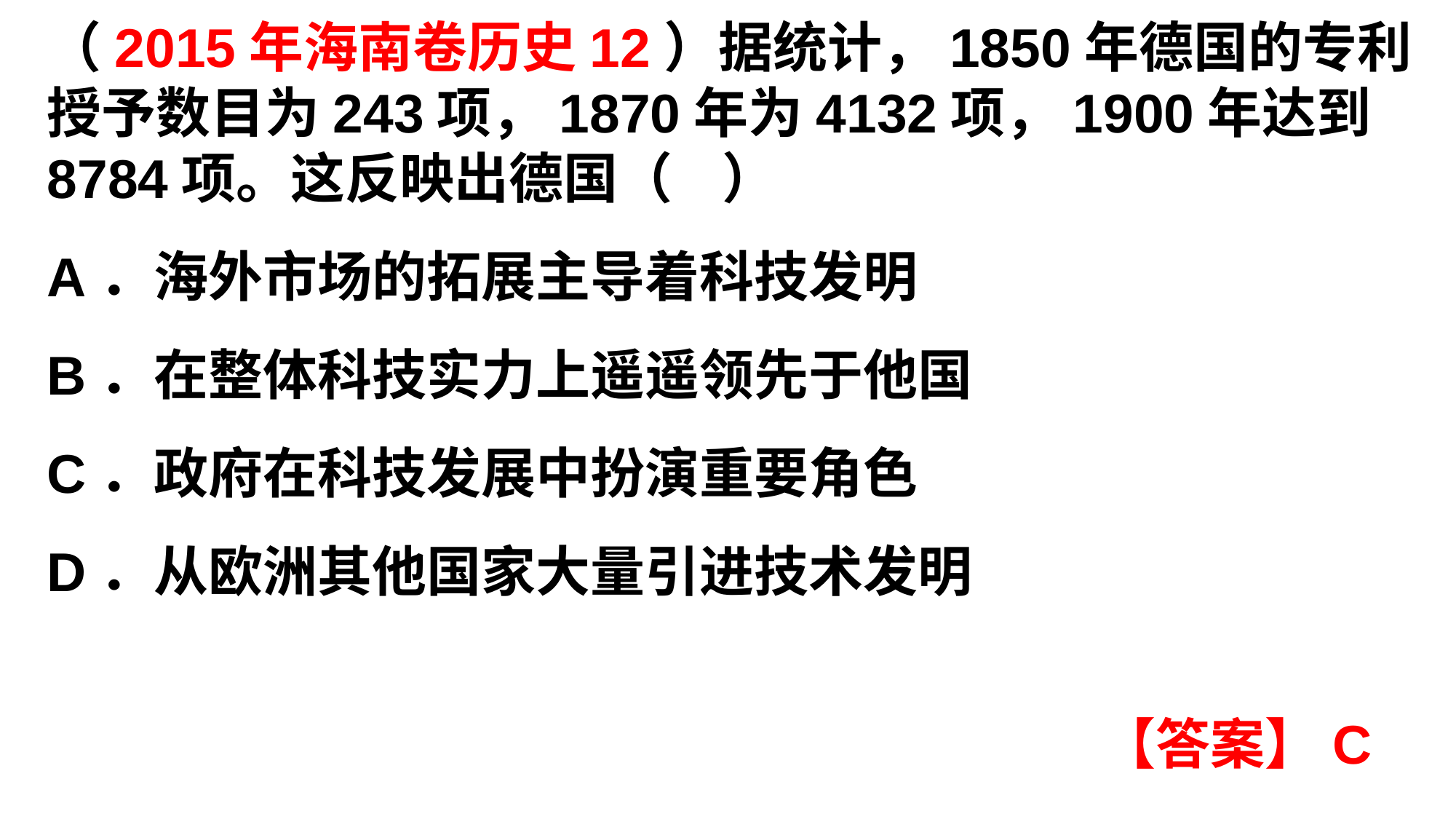

（2015年海南卷历史12）据统计，1850年德国的专利授予数目为243项，1870年为4132项，1900年达到8784项。这反映出德国（    ）A．海外市场的拓展主导着科技发明
B．在整体科技实力上遥遥领先于他国C．政府在科技发展中扮演重要角色
D．从欧洲其他国家大量引进技术发明

【答案】C